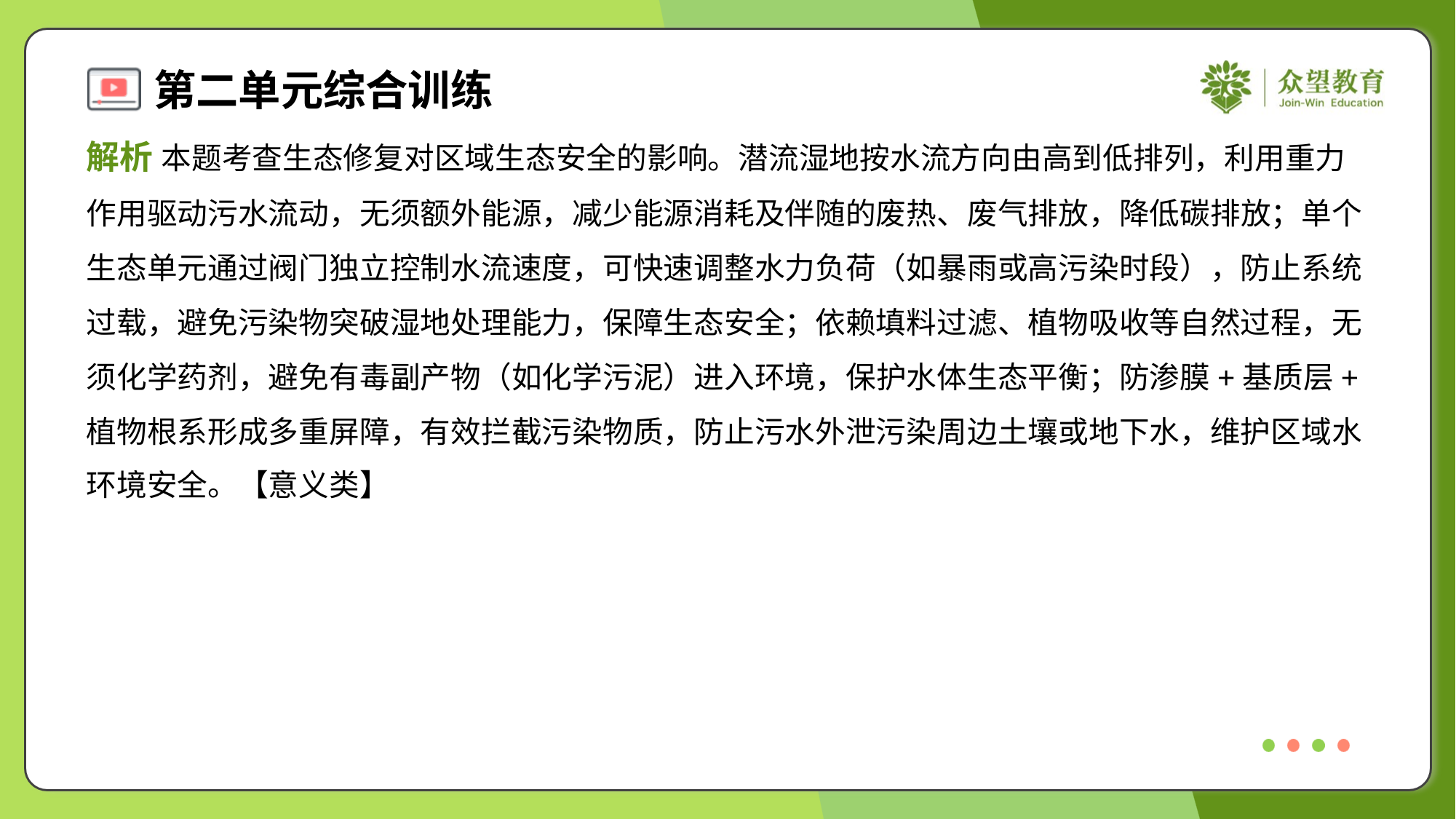

解析 本题考查生态修复对区域生态安全的影响。潜流湿地按水流方向由高到低排列，利用重力
作用驱动污水流动，无须额外能源，减少能源消耗及伴随的废热、废气排放，降低碳排放；单个
生态单元通过阀门独立控制水流速度，可快速调整水力负荷（如暴雨或高污染时段），防止系统
过载，避免污染物突破湿地处理能力，保障生态安全；依赖填料过滤、植物吸收等自然过程，无
须化学药剂，避免有毒副产物（如化学污泥）进入环境，保护水体生态平衡；防渗膜+基质层+
植物根系形成多重屏障，有效拦截污染物质，防止污水外泄污染周边土壤或地下水，维护区域水
环境安全。【意义类】